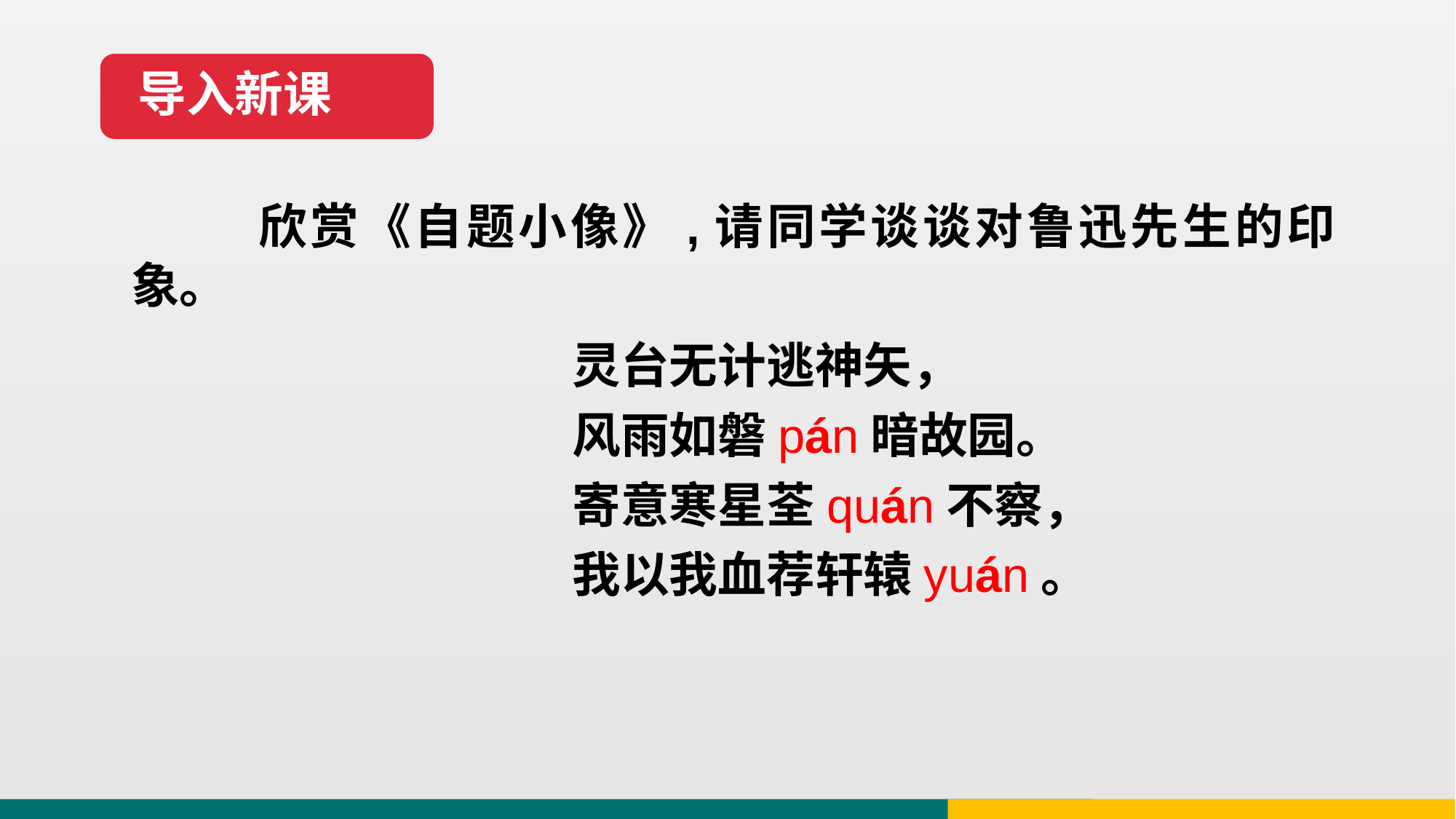

导入新课
       欣赏《自题小像》,请同学谈谈对鲁迅先生的印象。
灵台无计逃神矢，
风雨如磐pán暗故园。
寄意寒星荃quán不察，
我以我血荐轩辕yuán。